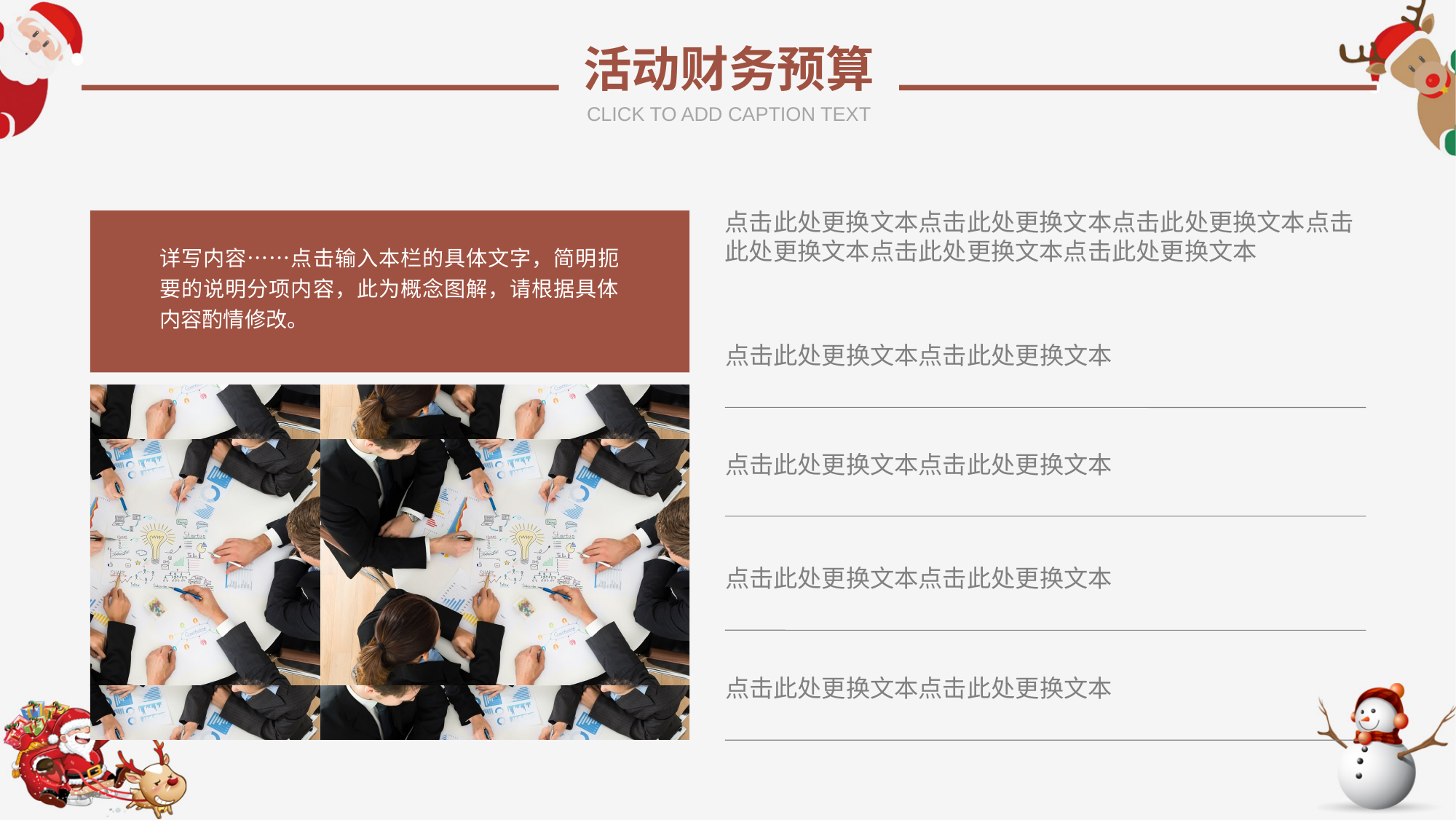

活动财务预算

CLICK TO ADD CAPTION TEXT
点击此处更换文本点击此处更换文本点击此处更换文本点击此处更换文本点击此处更换文本点击此处更换文本
点击此处更换文本点击此处更换文本

点击此处更换文本点击此处更换文本

点击此处更换文本点击此处更换文本

点击此处更换文本点击此处更换文本

详写内容……点击输入本栏的具体文字，简明扼要的说明分项内容，此为概念图解，请根据具体内容酌情修改。